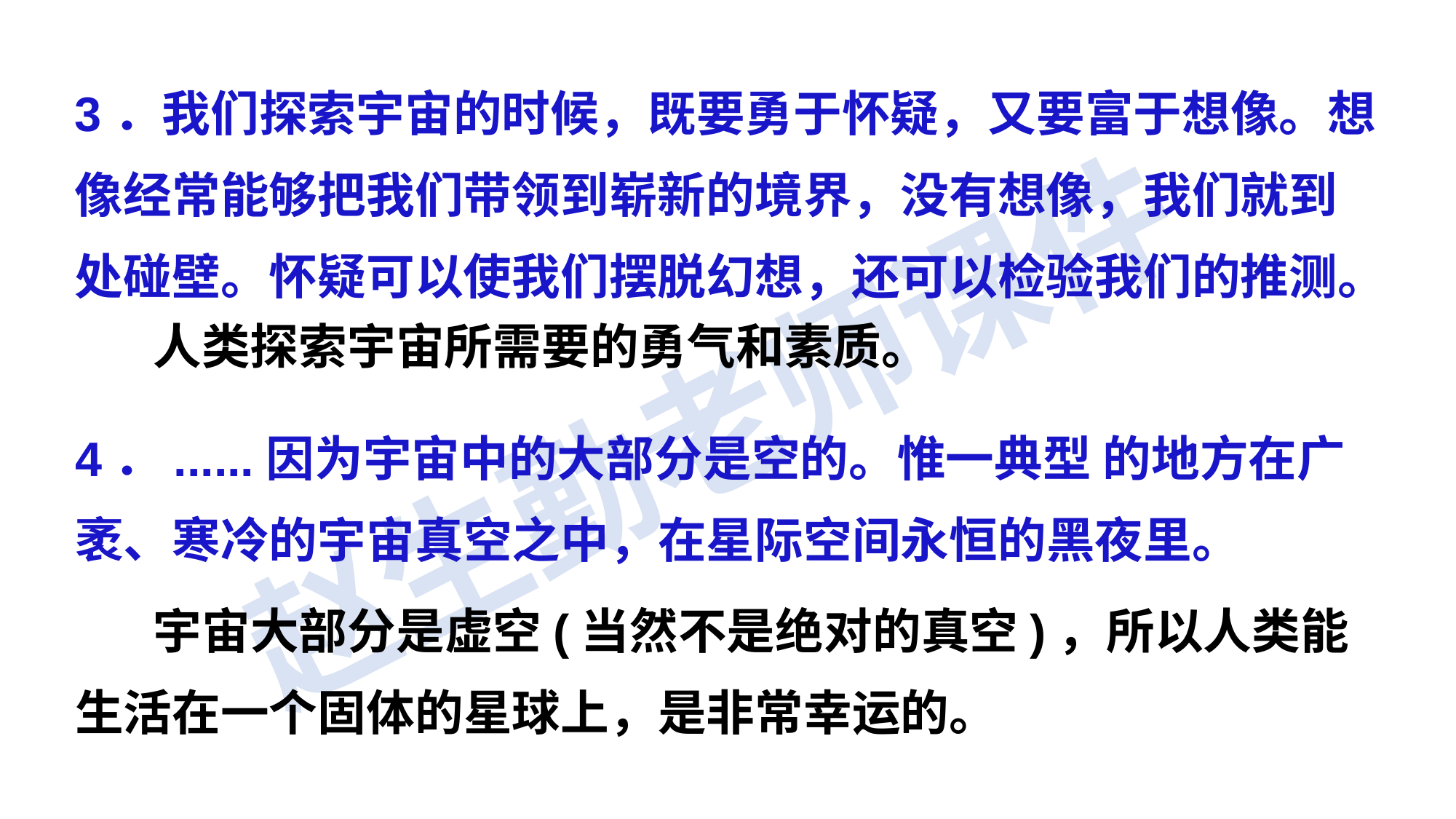

3．我们探索宇宙的时候，既要勇于怀疑，又要富于想像。想像经常能够把我们带领到崭新的境界，没有想像，我们就到处碰壁。怀疑可以使我们摆脱幻想，还可以检验我们的推测。
      人类探索宇宙所需要的勇气和素质。
4．......因为宇宙中的大部分是空的。惟一典型 的地方在广袤、寒冷的宇宙真空之中，在星际空间永恒的黑夜里。
      宇宙大部分是虚空(当然不是绝对的真空)，所以人类能生活在一个固体的星球上，是非常幸运的。